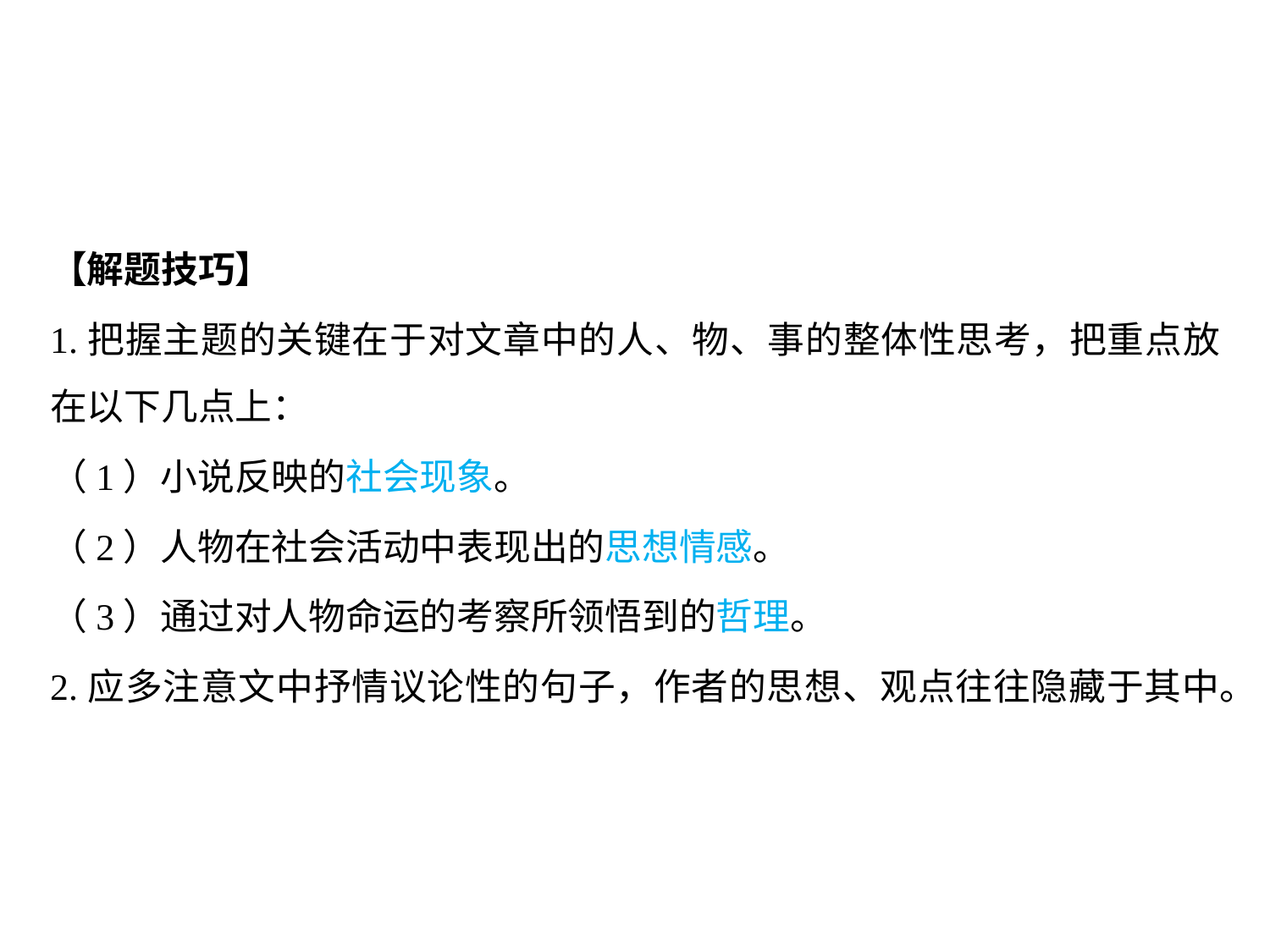

【解题技巧】
1.把握主题的关键在于对文章中的人、物、事的整体性思考，把重点放在以下几点上：
（1）小说反映的社会现象。
（2）人物在社会活动中表现出的思想情感。
（3）通过对人物命运的考察所领悟到的哲理。
2.应多注意文中抒情议论性的句子，作者的思想、观点往往隐藏于其中。